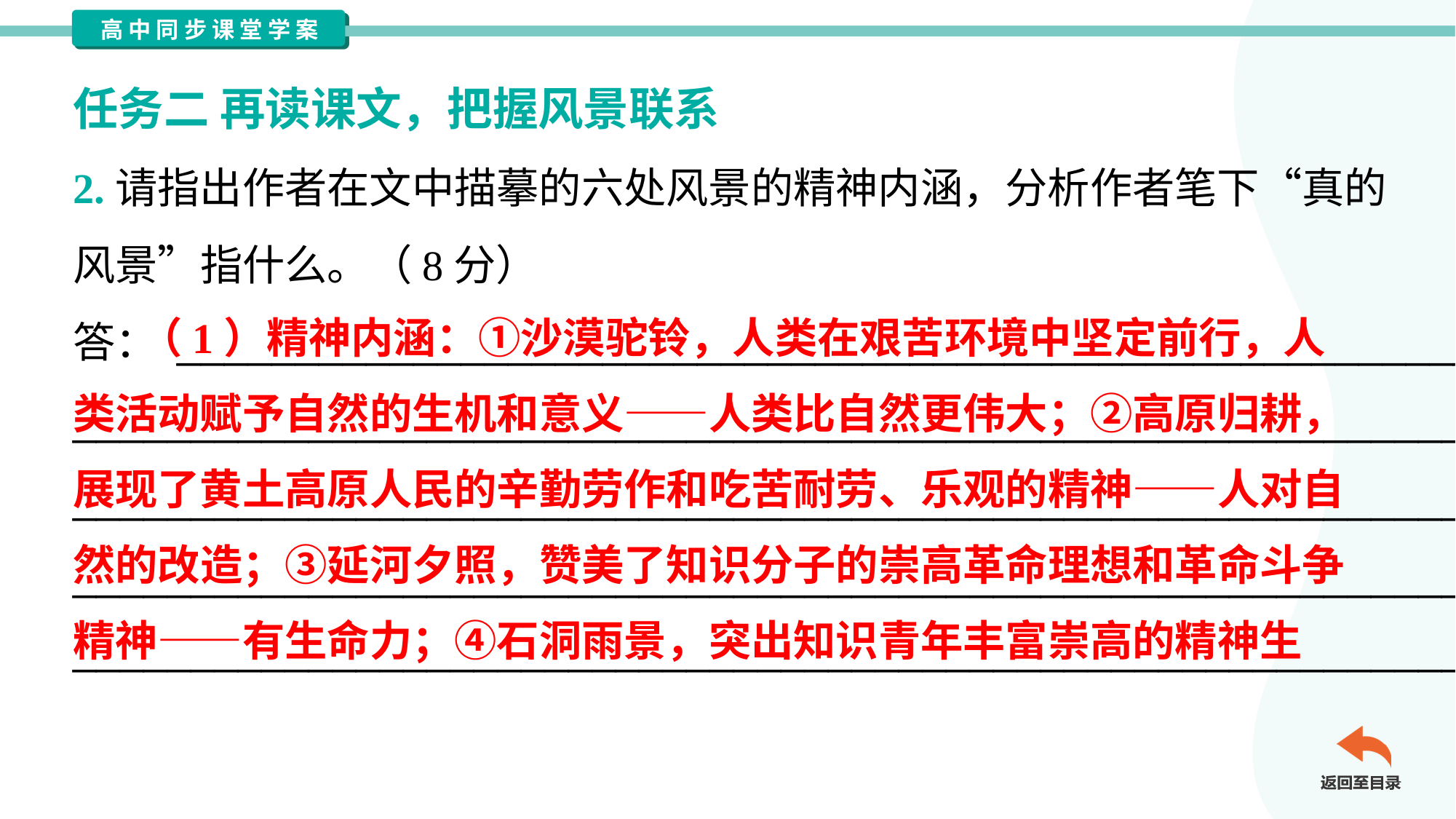

任务二 再读课文，把握风景联系
2.请指出作者在文中描摹的六处风景的精神内涵，分析作者笔下“真的
风景”指什么。（8分）
答： ________________________________________________________
_____________________________________________________________
_____________________________________________________________
_____________________________________________________________
_____________________________________________________________
      （1）精神内涵：①沙漠驼铃，人类在艰苦环境中坚定前行，人
类活动赋予自然的生机和意义——人类比自然更伟大；②高原归耕，
展现了黄土高原人民的辛勤劳作和吃苦耐劳、乐观的精神——人对自
然的改造；③延河夕照，赞美了知识分子的崇高革命理想和革命斗争
精神——有生命力；④石洞雨景，突出知识青年丰富崇高的精神生